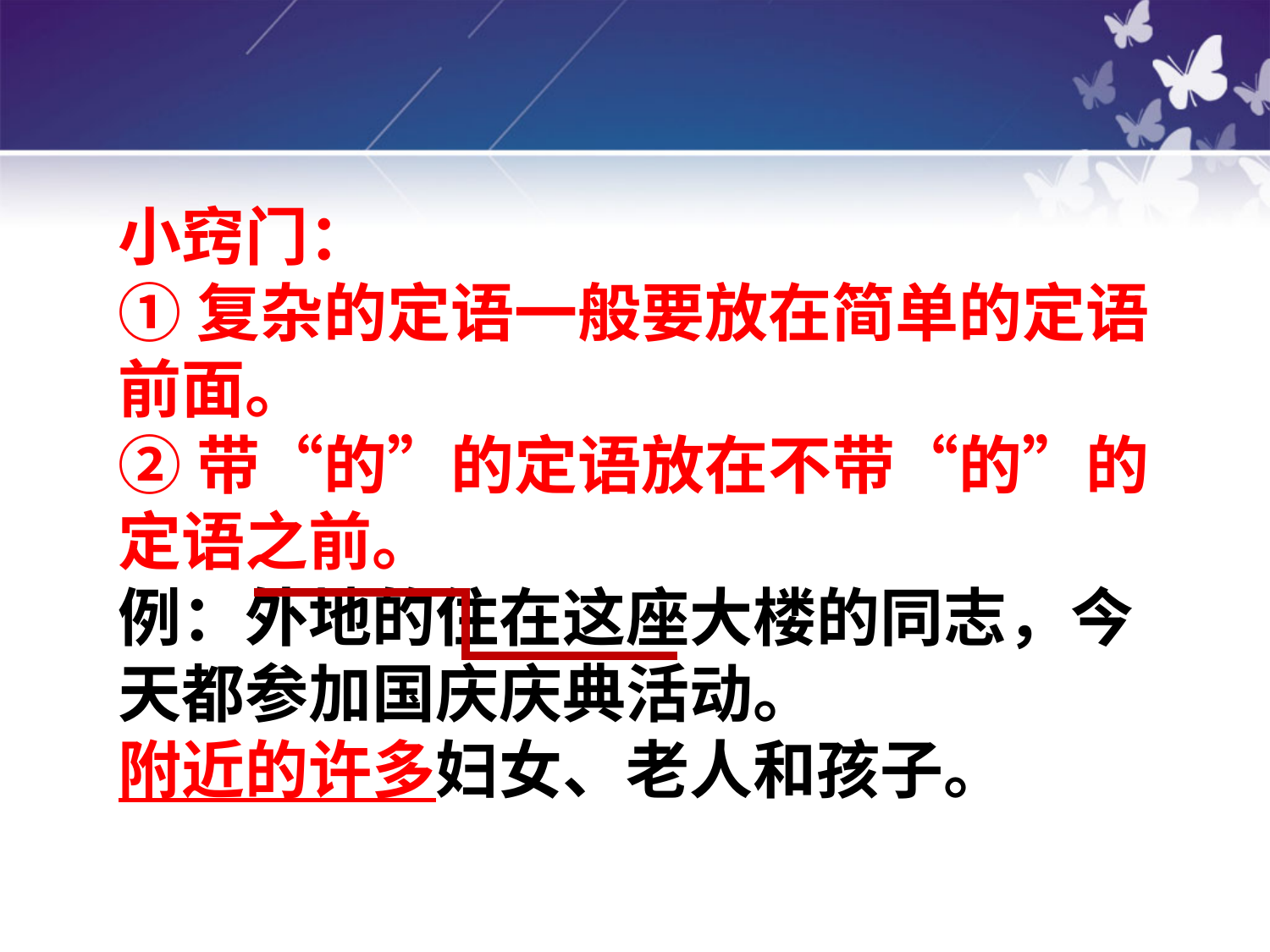

小窍门：
①复杂的定语一般要放在简单的定语前面。
②带“的”的定语放在不带“的”的定语之前。
例：外地的住在这座大楼的同志，今天都参加国庆庆典活动。
附近的许多妇女、老人和孩子。